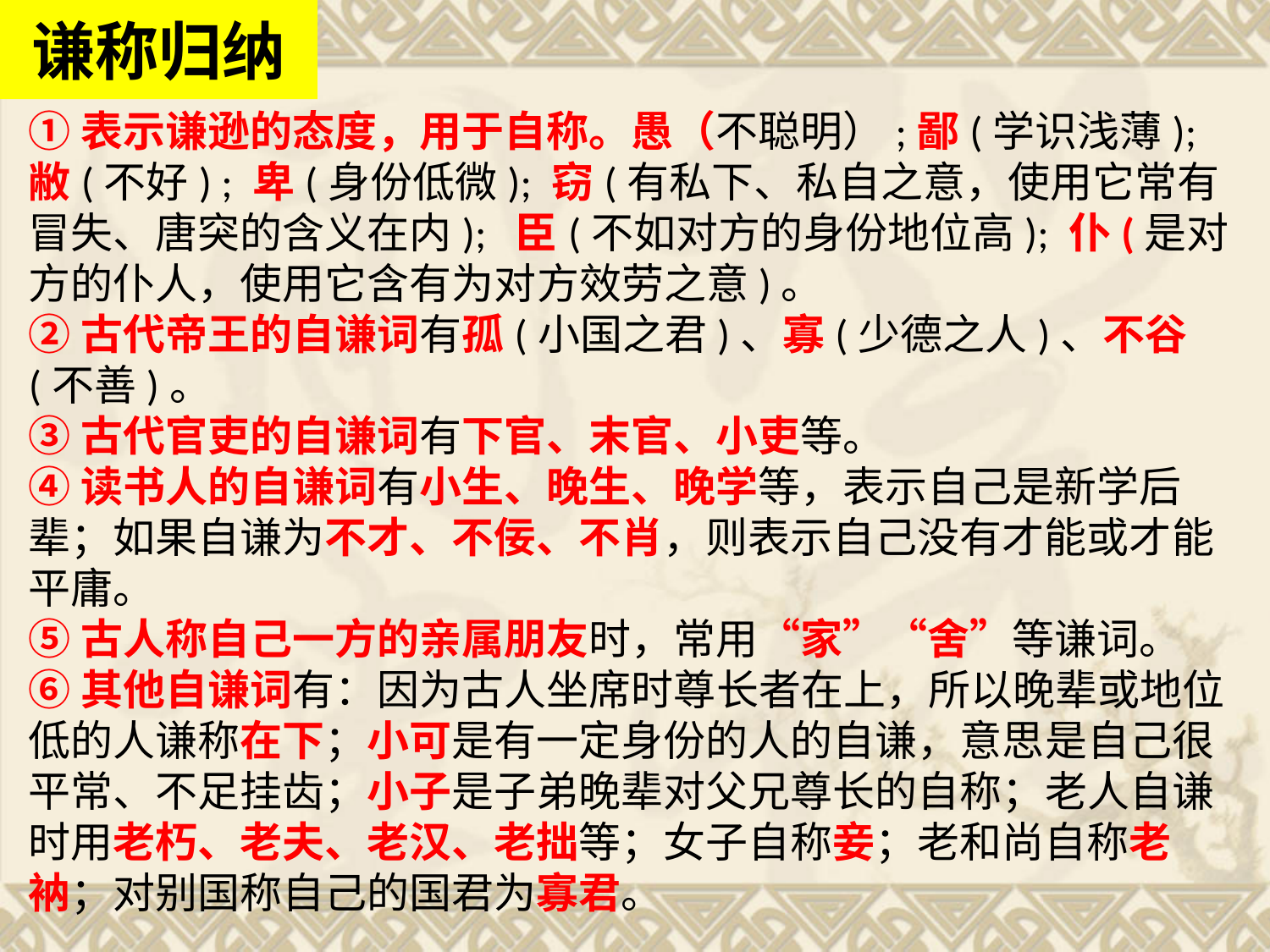

谦称归纳
①表示谦逊的态度，用于自称。愚（不聪明）;鄙(学识浅薄); 敝(不好) ; 卑(身份低微); 窃(有私下、私自之意，使用它常有冒失、唐突的含义在内);  臣(不如对方的身份地位高); 仆(是对方的仆人，使用它含有为对方效劳之意)。
②古代帝王的自谦词有孤(小国之君)、寡(少德之人)、不谷(不善)。
③古代官吏的自谦词有下官、末官、小吏等。
④读书人的自谦词有小生、晚生、晚学等，表示自己是新学后辈；如果自谦为不才、不佞、不肖，则表示自己没有才能或才能平庸。
⑤古人称自己一方的亲属朋友时，常用“家”“舍”等谦词。
⑥其他自谦词有：因为古人坐席时尊长者在上，所以晚辈或地位低的人谦称在下；小可是有一定身份的人的自谦，意思是自己很平常、不足挂齿；小子是子弟晚辈对父兄尊长的自称；老人自谦时用老朽、老夫、老汉、老拙等；女子自称妾；老和尚自称老衲；对别国称自己的国君为寡君。